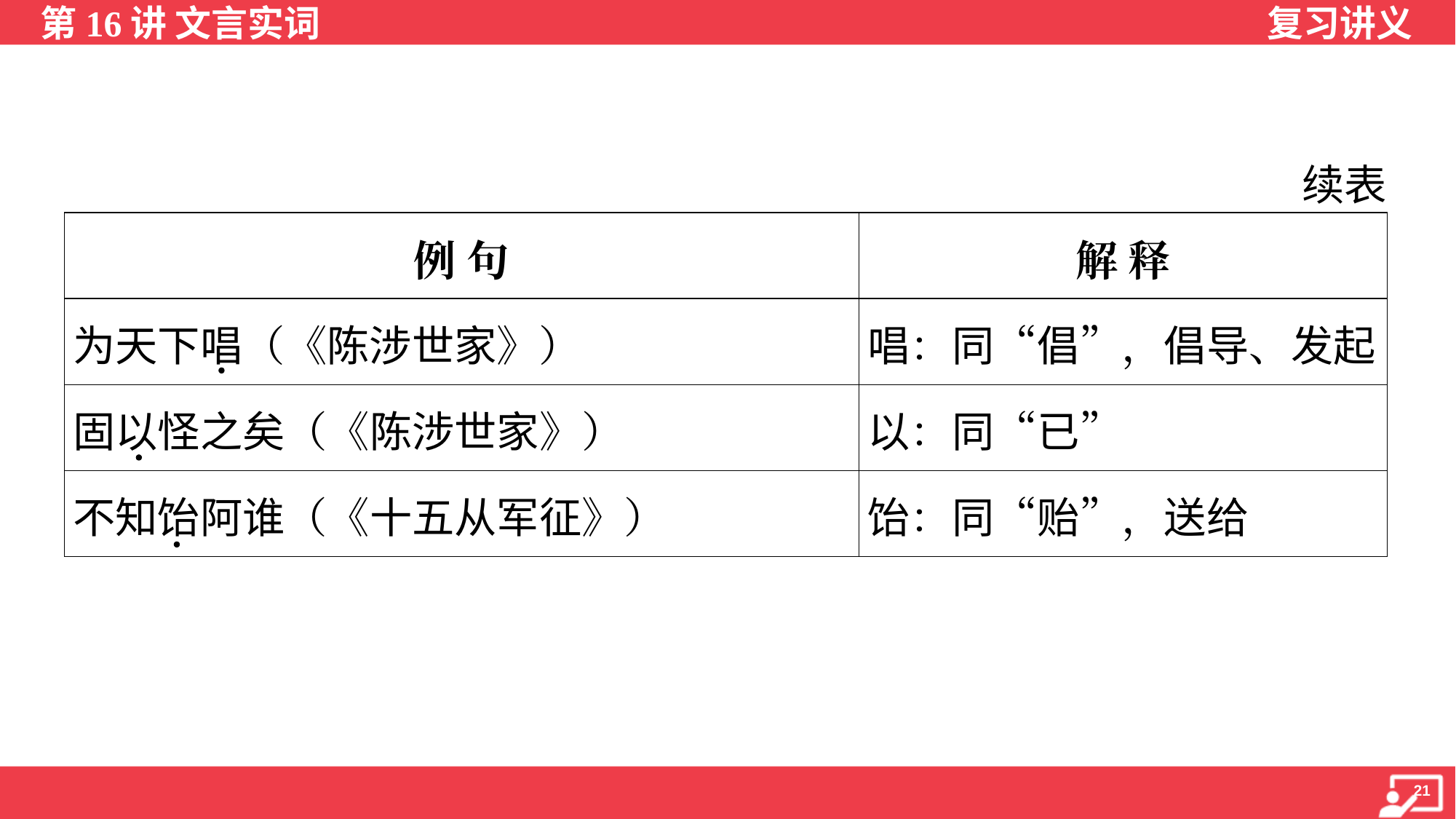

续表
| 例 句 | 解 释 |
| --- | --- |
| 为天下唱（《陈涉世家》） | 唱：同“倡”，倡导、发起 |
| 固以怪之矣（《陈涉世家》） | 以：同“已” |
| 不知饴阿谁（《十五从军征》） | 饴：同“贻”，送给 |